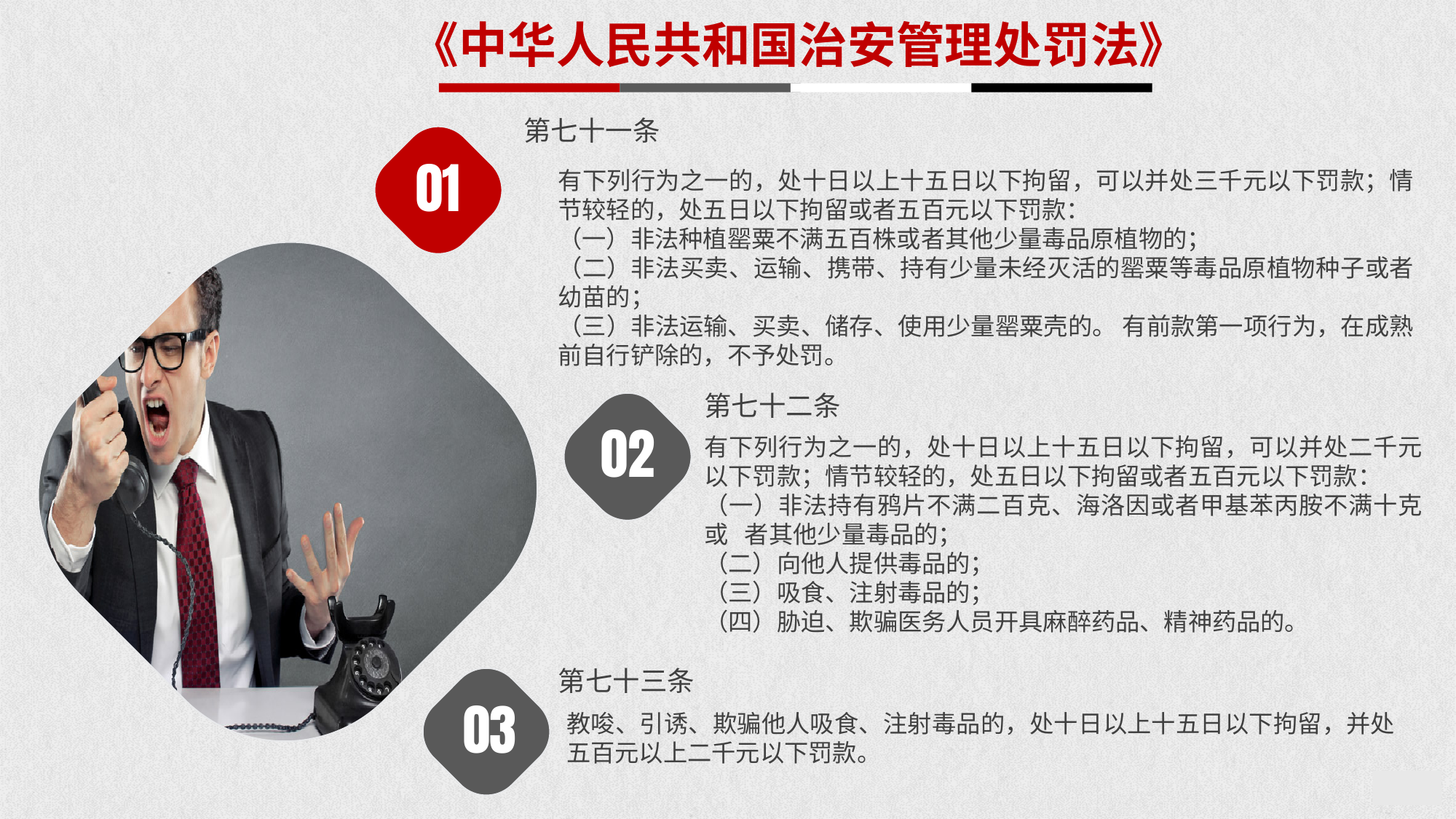

《中华人民共和国治安管理处罚法》

第七十一条

01
有下列行为之一的，处十日以上十五日以下拘留，可以并处三千元以下罚款；情节较轻的，处五日以下拘留或者五百元以下罚款：
（一）非法种植罂粟不满五百株或者其他少量毒品原植物的；
（二）非法买卖、运输、携带、持有少量未经灭活的罂粟等毒品原植物种子或者幼苗的；
（三）非法运输、买卖、储存、使用少量罂粟壳的。 有前款第一项行为，在成熟前自行铲除的，不予处罚。

第七十二条

02
有下列行为之一的，处十日以上十五日以下拘留，可以并处二千元以下罚款；情节较轻的，处五日以下拘留或者五百元以下罚款：
（一）非法持有鸦片不满二百克、海洛因或者甲基苯丙胺不满十克或   者其他少量毒品的；
（二）向他人提供毒品的；
（三）吸食、注射毒品的；
（四）胁迫、欺骗医务人员开具麻醉药品、精神药品的。
第七十三条

03
教唆、引诱、欺骗他人吸食、注射毒品的，处十日以上十五日以下拘留，并处五百元以上二千元以下罚款。